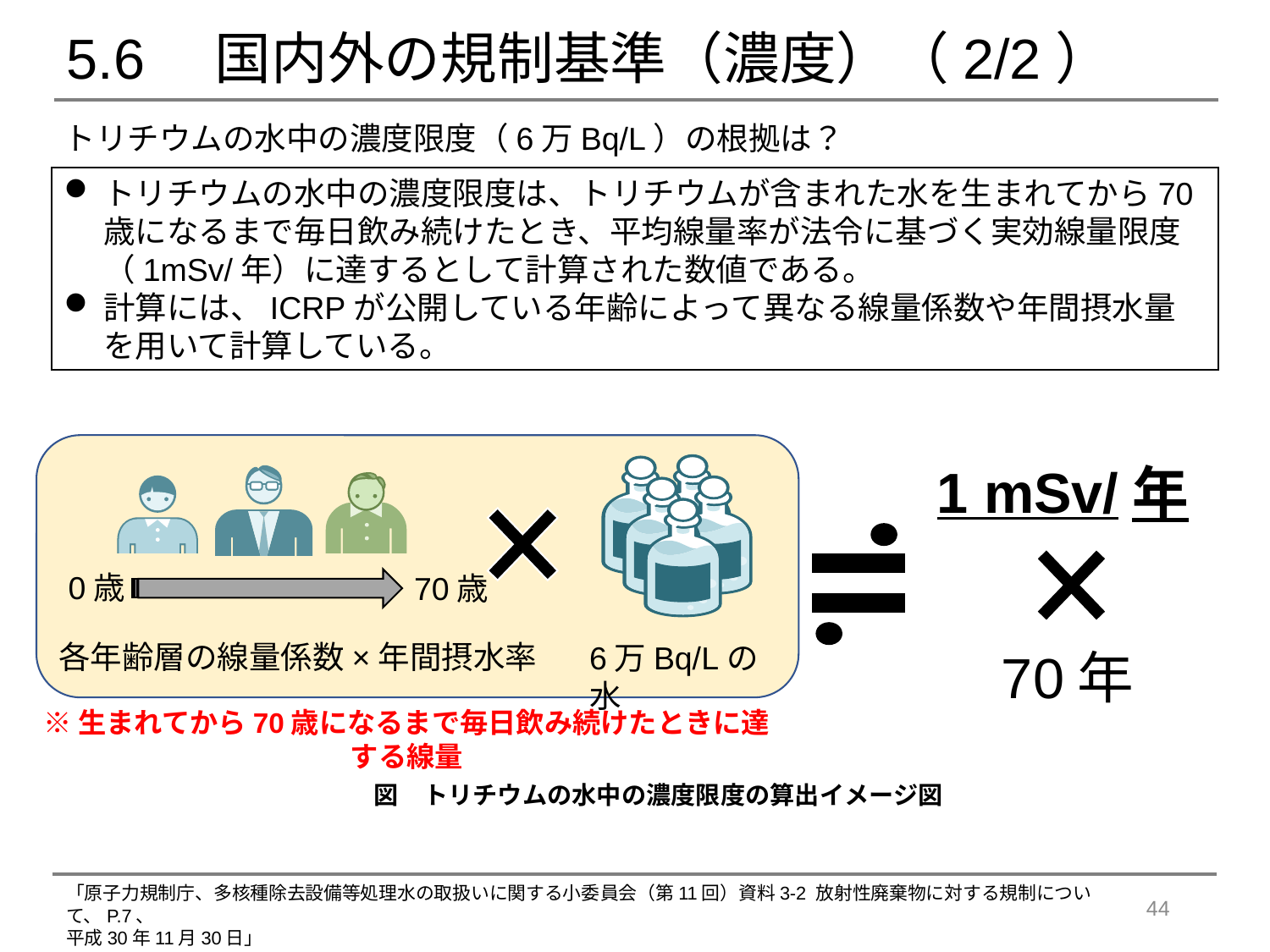

# 5.6　国内外の規制基準（濃度）（2/2）
トリチウムの水中の濃度限度（6万Bq/L）の根拠は？
トリチウムの水中の濃度限度は、トリチウムが含まれた水を生まれてから70歳になるまで毎日飲み続けたとき、平均線量率が法令に基づく実効線量限度（1mSv/年）に達するとして計算された数値である。
計算には、ICRPが公開している年齢によって異なる線量係数や年間摂水量を用いて計算している。

1 mSv/年

6万Bq/Lの水

0歳
70歳

各年齢層の線量係数×年間摂水率

70年
※生まれてから70歳になるまで毎日飲み続けたときに達する線量
図　トリチウムの水中の濃度限度の算出イメージ図
「原子力規制庁、多核種除去設備等処理水の取扱いに関する小委員会（第11回）資料3-2 放射性廃棄物に対する規制について、P.7、
平成30年11月30日」
44